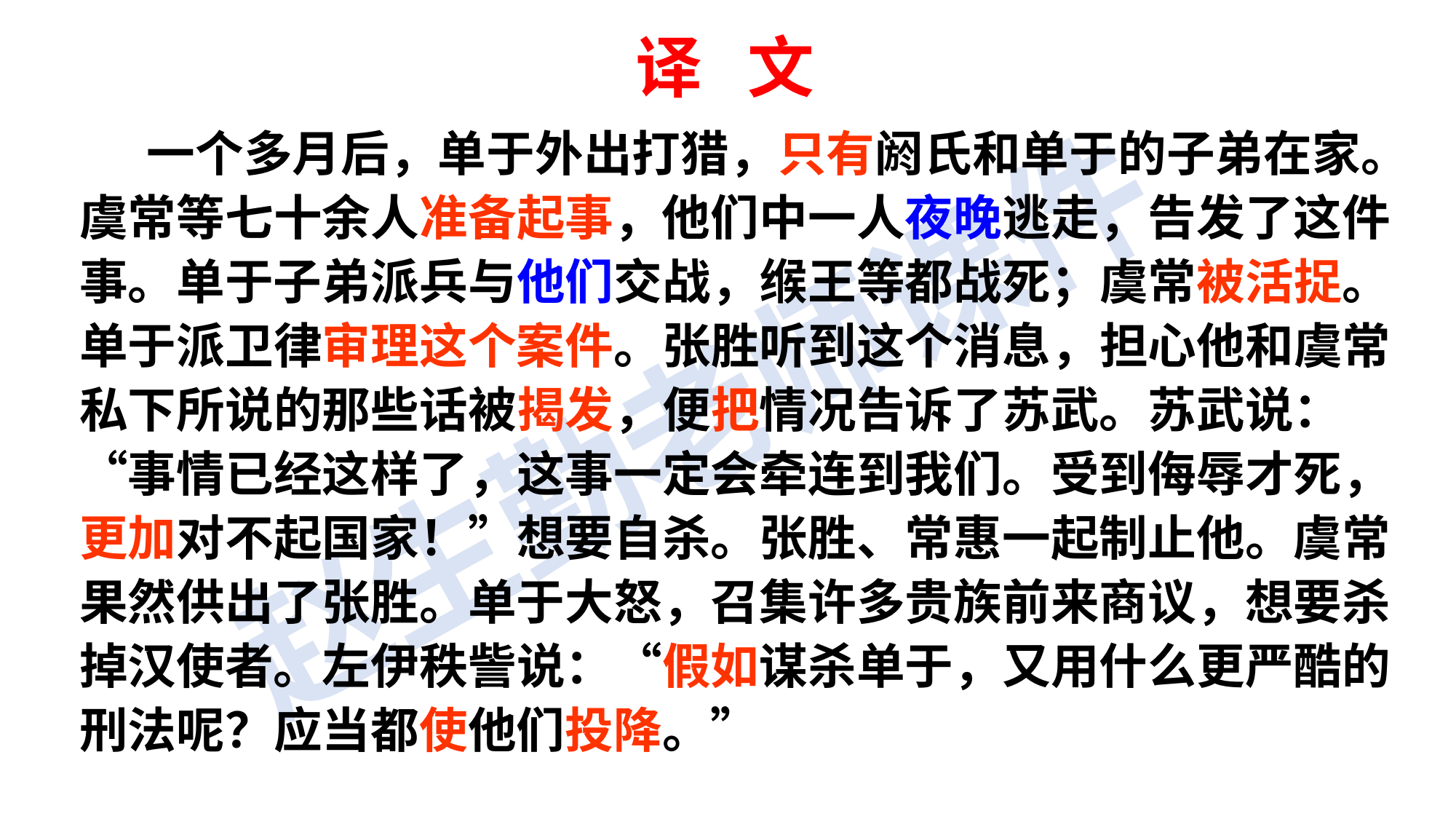

译   文
     一个多月后，单于外出打猎，只有阏氏和单于的子弟在家。虞常等七十余人准备起事，他们中一人夜晚逃走，告发了这件事。单于子弟派兵与他们交战，缑王等都战死；虞常被活捉。 单于派卫律审理这个案件。张胜听到这个消息，担心他和虞常私下所说的那些话被揭发，便把情况告诉了苏武。苏武说：“事情已经这样了，这事一定会牵连到我们。受到侮辱才死，更加对不起国家！”想要自杀。张胜、常惠一起制止他。虞常果然供出了张胜。单于大怒，召集许多贵族前来商议，想要杀掉汉使者。左伊秩訾说：“假如谋杀单于，又用什么更严酷的刑法呢？应当都使他们投降。”